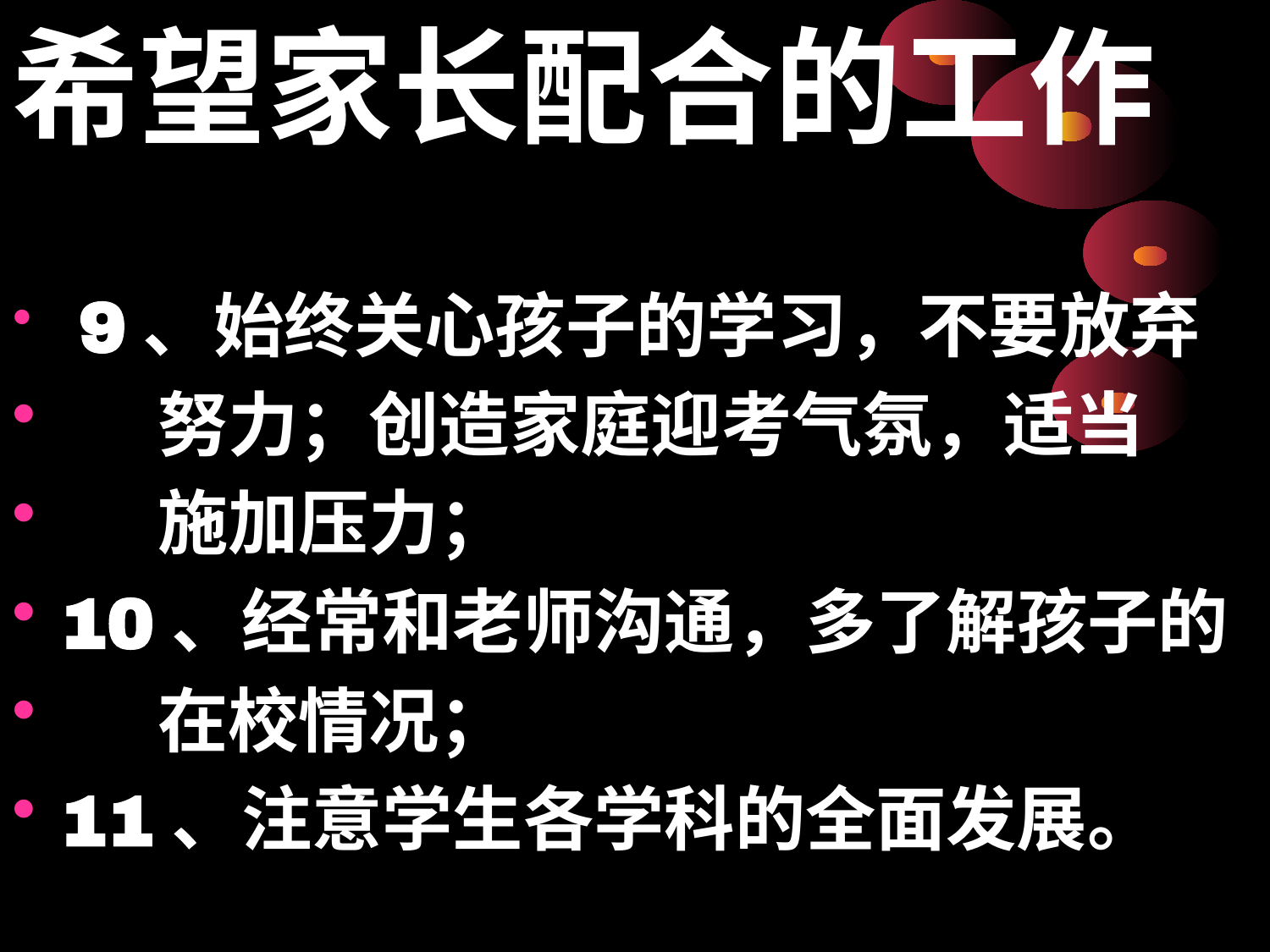

希望家长配合的工作
#
 9、始终关心孩子的学习，不要放弃
     努力；创造家庭迎考气氛，适当
     施加压力；
10、经常和老师沟通，多了解孩子的
     在校情况；
11、注意学生各学科的全面发展。